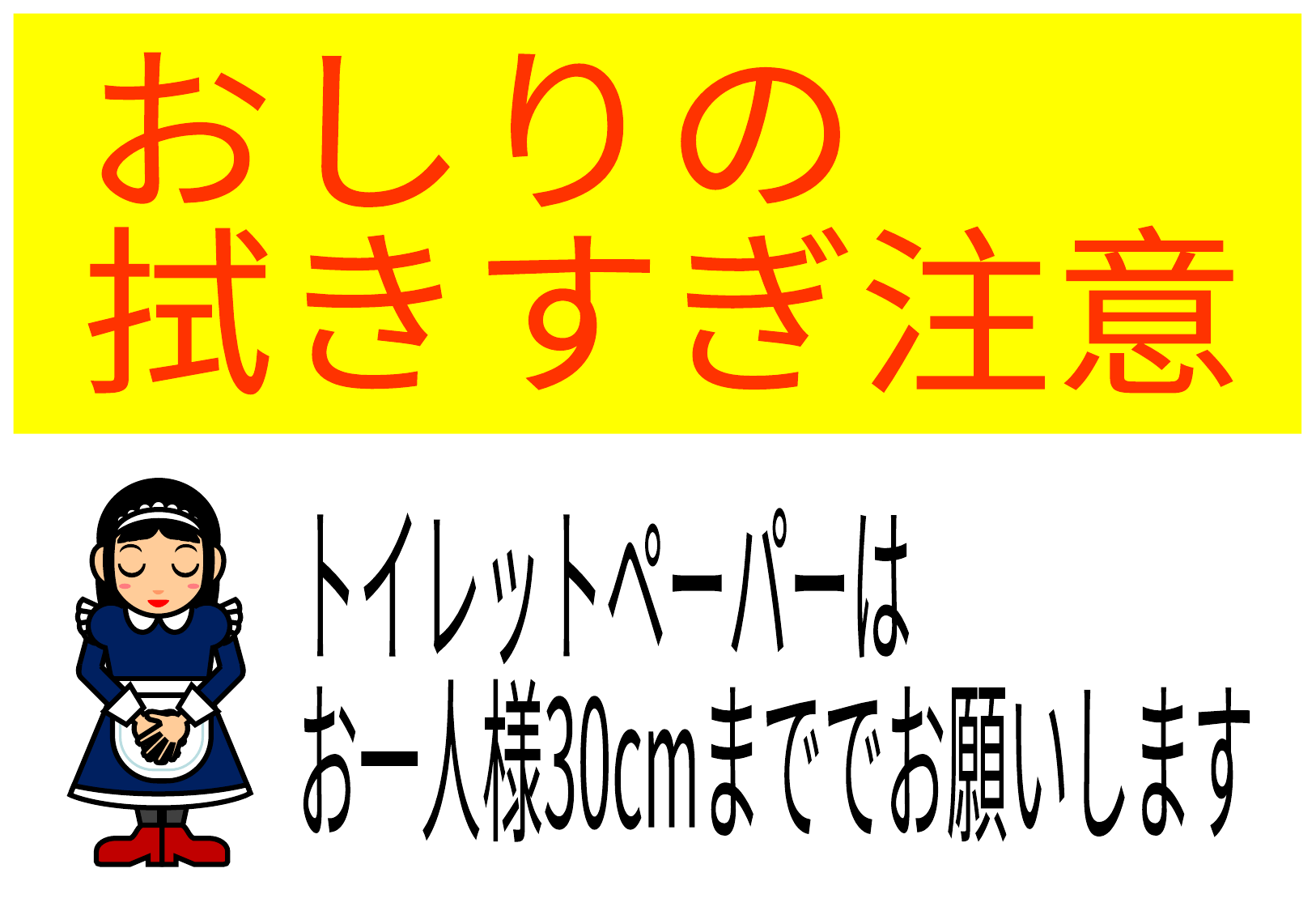

おしりの
拭きすぎ注意

トイレットペーパーは
お一人様30cmまででお願いします